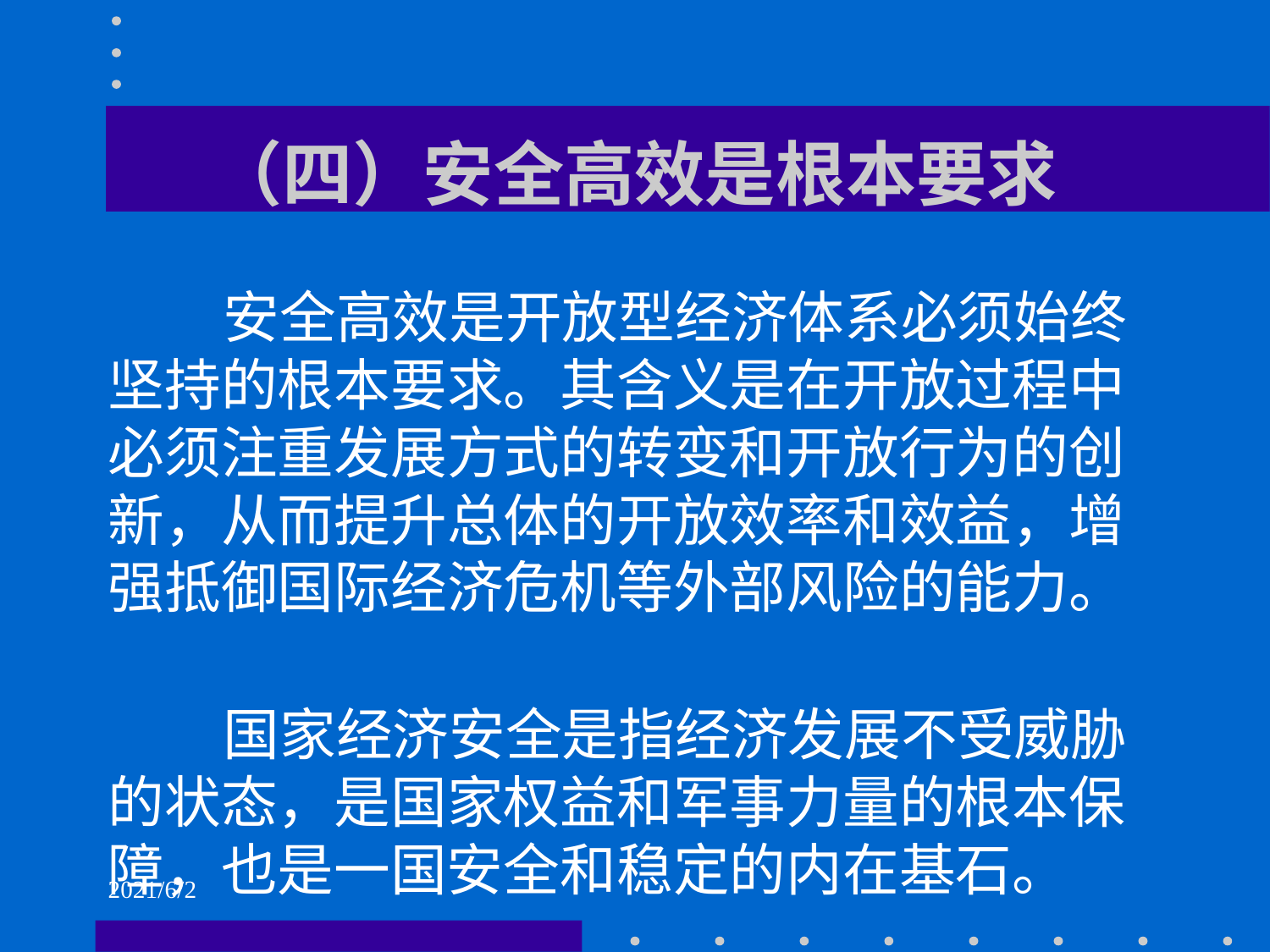

# （四）安全高效是根本要求
        安全高效是开放型经济体系必须始终坚持的根本要求。其含义是在开放过程中必须注重发展方式的转变和开放行为的创新，从而提升总体的开放效率和效益，增强抵御国际经济危机等外部风险的能力。
        国家经济安全是指经济发展不受威胁的状态，是国家权益和军事力量的根本保障，也是一国安全和稳定的内在基石。
2021/6/2